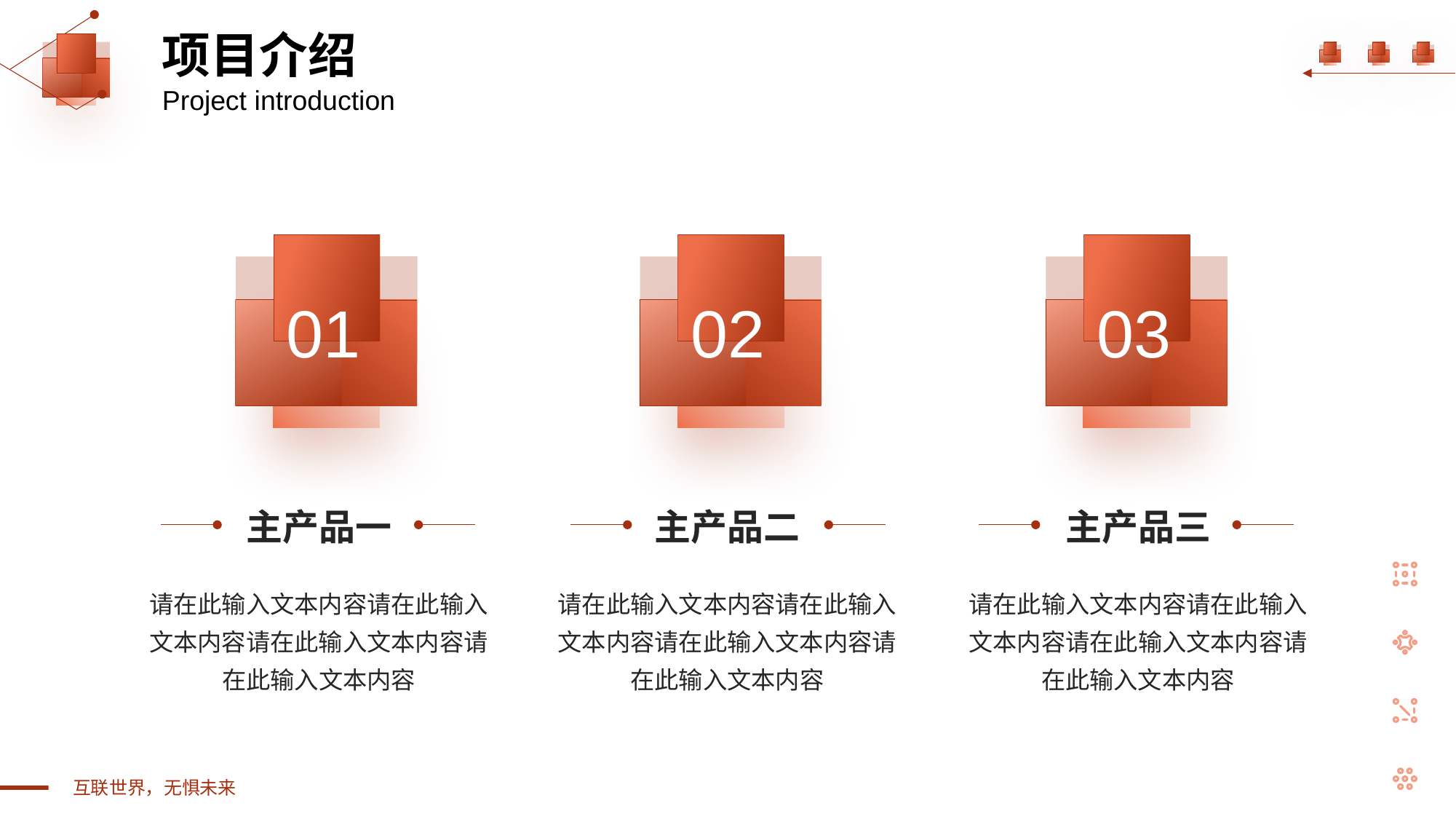

项目介绍
Project introduction

01

02

03
主产品一
主产品二
主产品三
请在此输入文本内容请在此输入文本内容请在此输入文本内容请在此输入文本内容
请在此输入文本内容请在此输入文本内容请在此输入文本内容请在此输入文本内容
请在此输入文本内容请在此输入文本内容请在此输入文本内容请在此输入文本内容